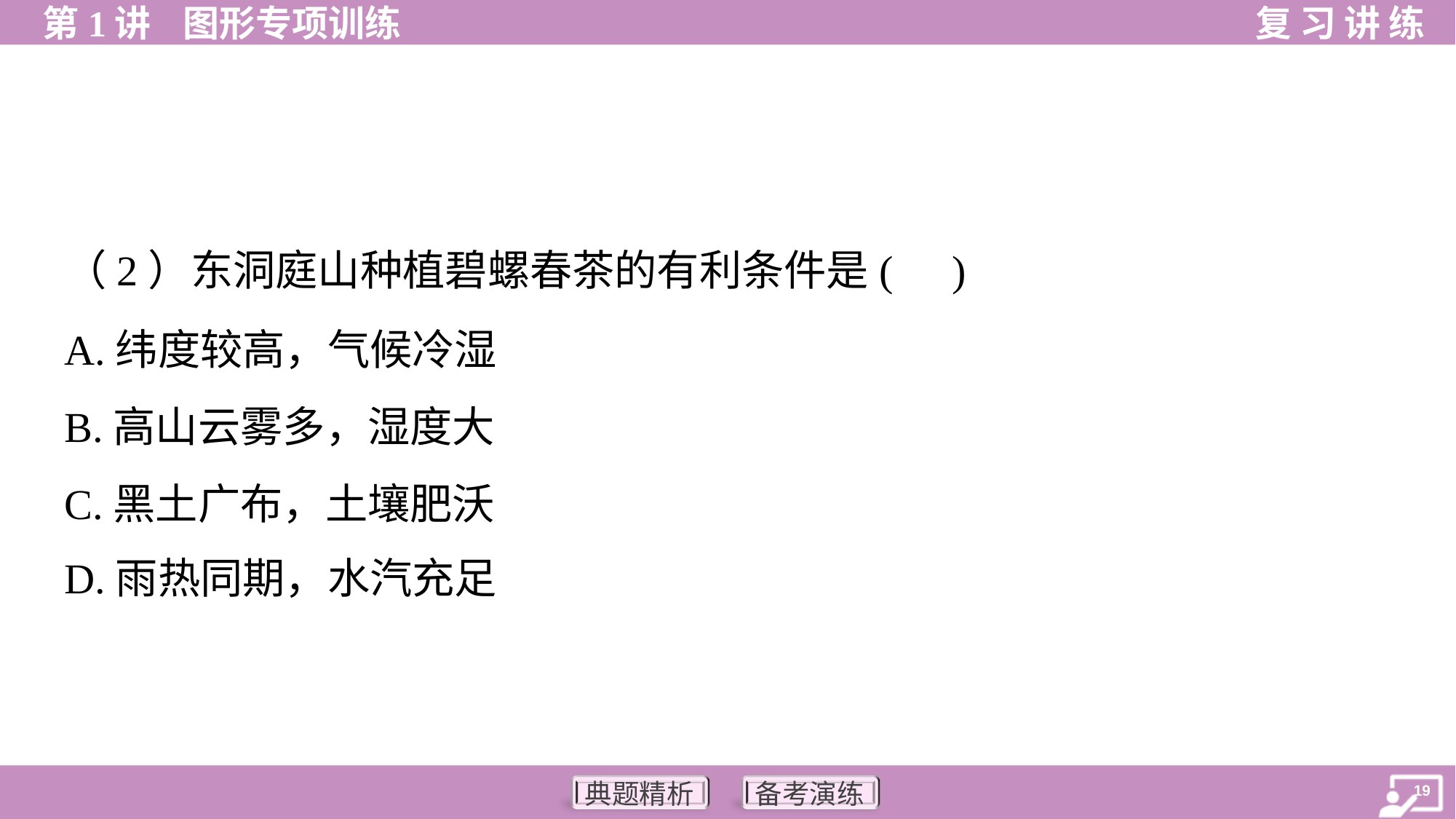

（2）东洞庭山种植碧螺春茶的有利条件是(     )
A.纬度较高，气候冷湿
B.高山云雾多，湿度大
C.黑土广布，土壤肥沃
D.雨热同期，水汽充足